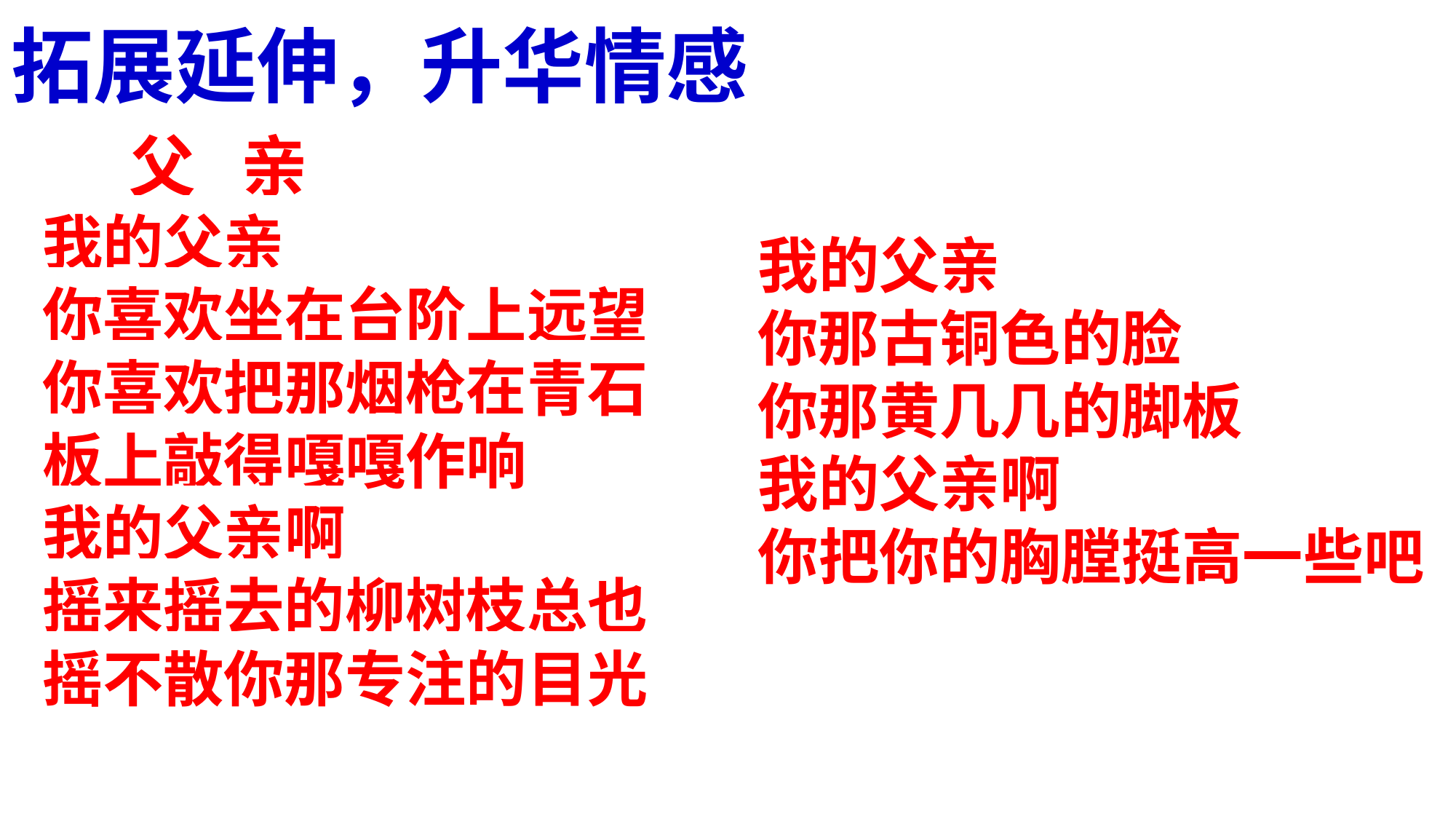

# 拓展延伸，升华情感
                           父   亲
我的父亲
你喜欢坐在台阶上远望
你喜欢把那烟枪在青石板上敲得嘎嘎作响
我的父亲啊
摇来摇去的柳树枝总也摇不散你那专注的目光
我的父亲
你那古铜色的脸
你那黄几几的脚板
我的父亲啊
你把你的胸膛挺高一些吧